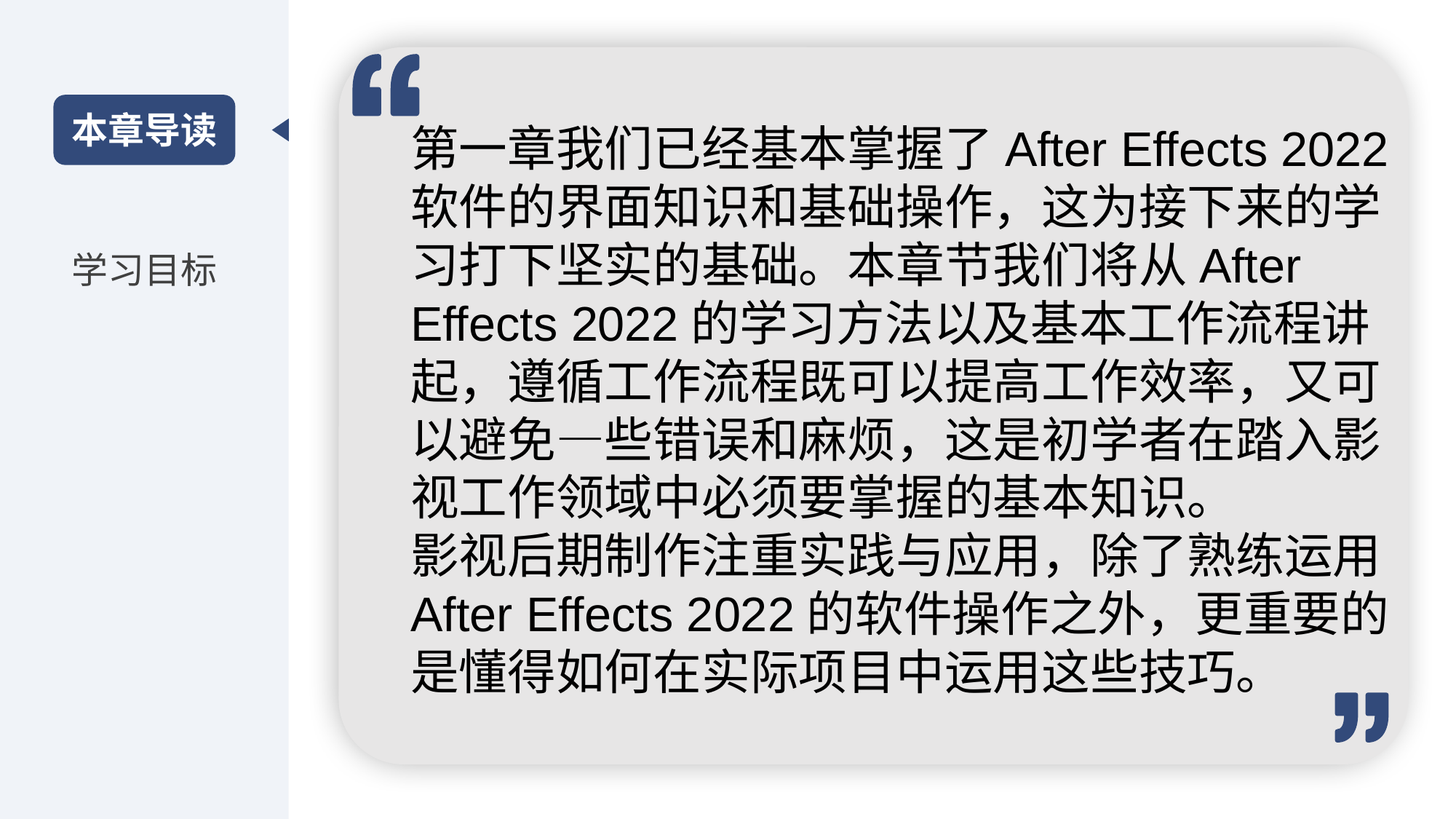

本章导读
第一章我们已经基本掌握了After Effects 2022软件的界面知识和基础操作，这为接下来的学习打下坚实的基础。本章节我们将从After Effects 2022的学习方法以及基本工作流程讲起，遵循工作流程既可以提高工作效率，又可以避免—些错误和麻烦，这是初学者在踏入影视工作领域中必须要掌握的基本知识。
影视后期制作注重实践与应用，除了熟练运用After Effects 2022的软件操作之外，更重要的是懂得如何在实际项目中运用这些技巧。

学习目标